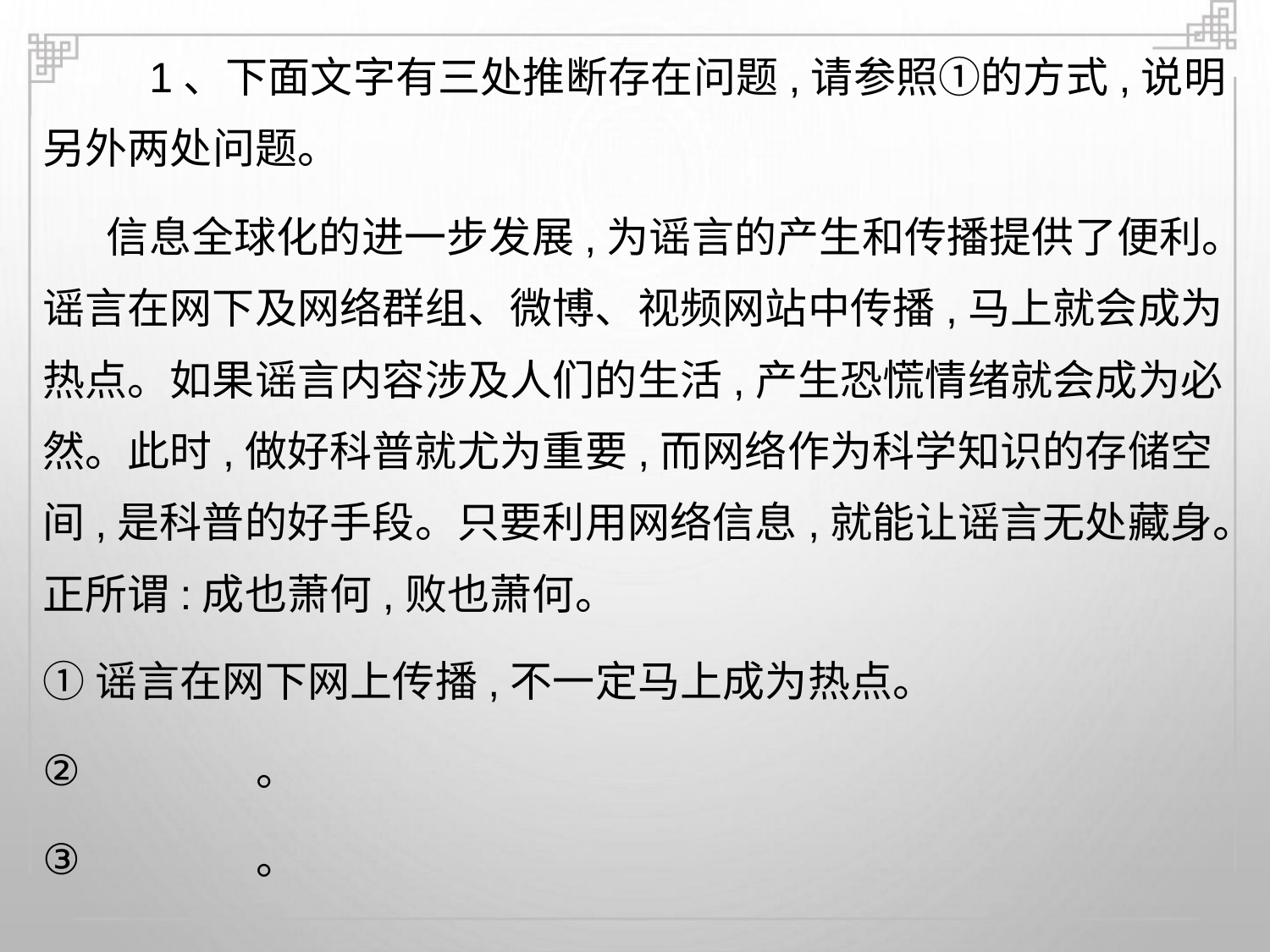

1、下面文字有三处推断存在问题,请参照①的方式,说明
另外两处问题。
信息全球化的进一步发展,为谣言的产生和传播提供了便利。
谣言在网下及网络群组、微博、视频网站中传播,马上就会成为
热点。如果谣言内容涉及人们的生活,产生恐慌情绪就会成为必
然。此时,做好科普就尤为重要,而网络作为科学知识的存储空
间,是科普的好手段。只要利用网络信息,就能让谣言无处藏身。
正所谓:成也萧何,败也萧何。
①谣言在网下网上传播,不一定马上成为热点。
②
③
。
。